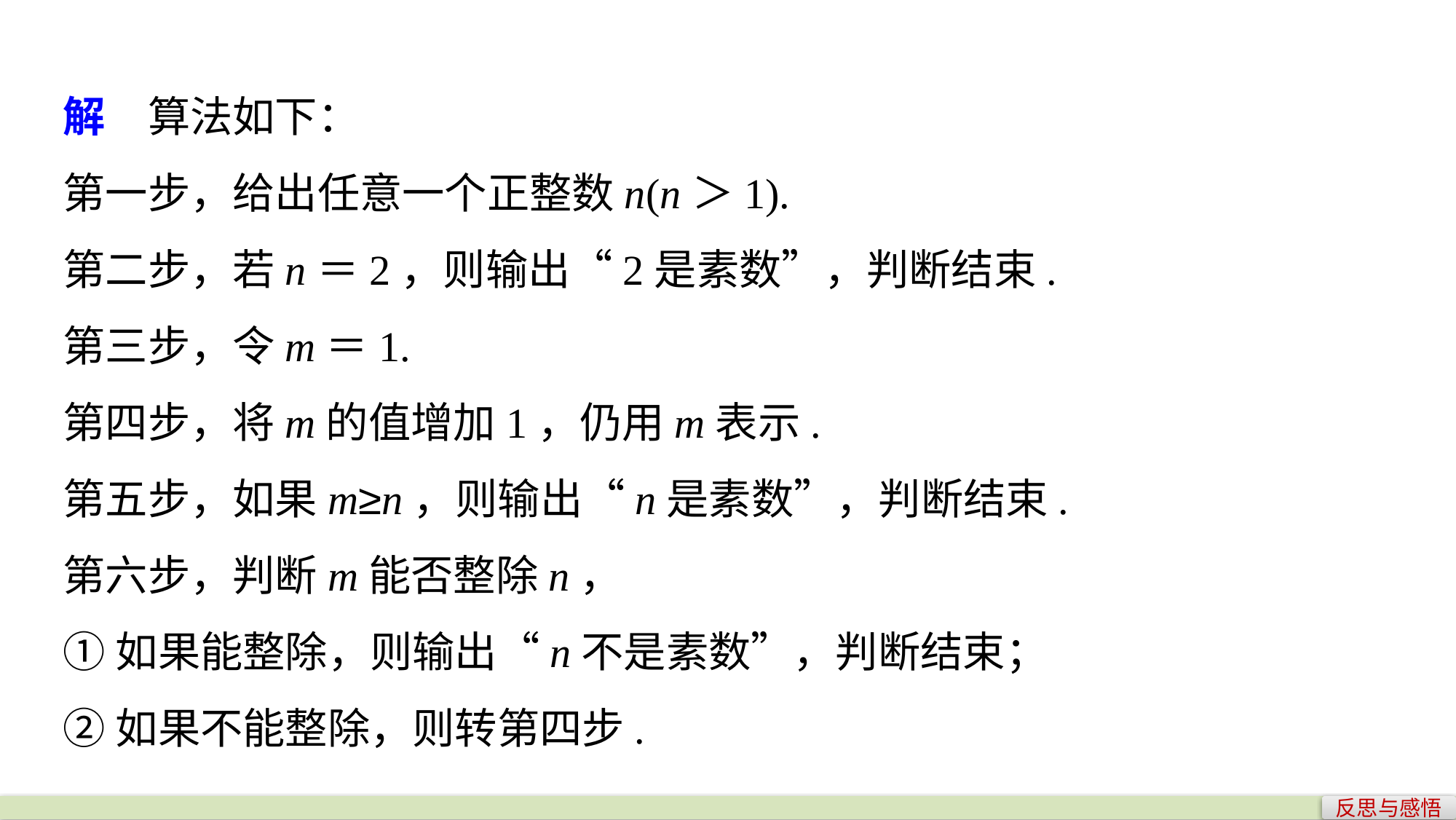

解　算法如下：
第一步，给出任意一个正整数n(n＞1).
第二步，若n＝2，则输出“2是素数”，判断结束.
第三步，令m＝1.
第四步，将m的值增加1，仍用m表示.
第五步，如果m≥n，则输出“n是素数”，判断结束.
第六步，判断m能否整除n，
①如果能整除，则输出“n不是素数”，判断结束；
②如果不能整除，则转第四步.
反思与感悟